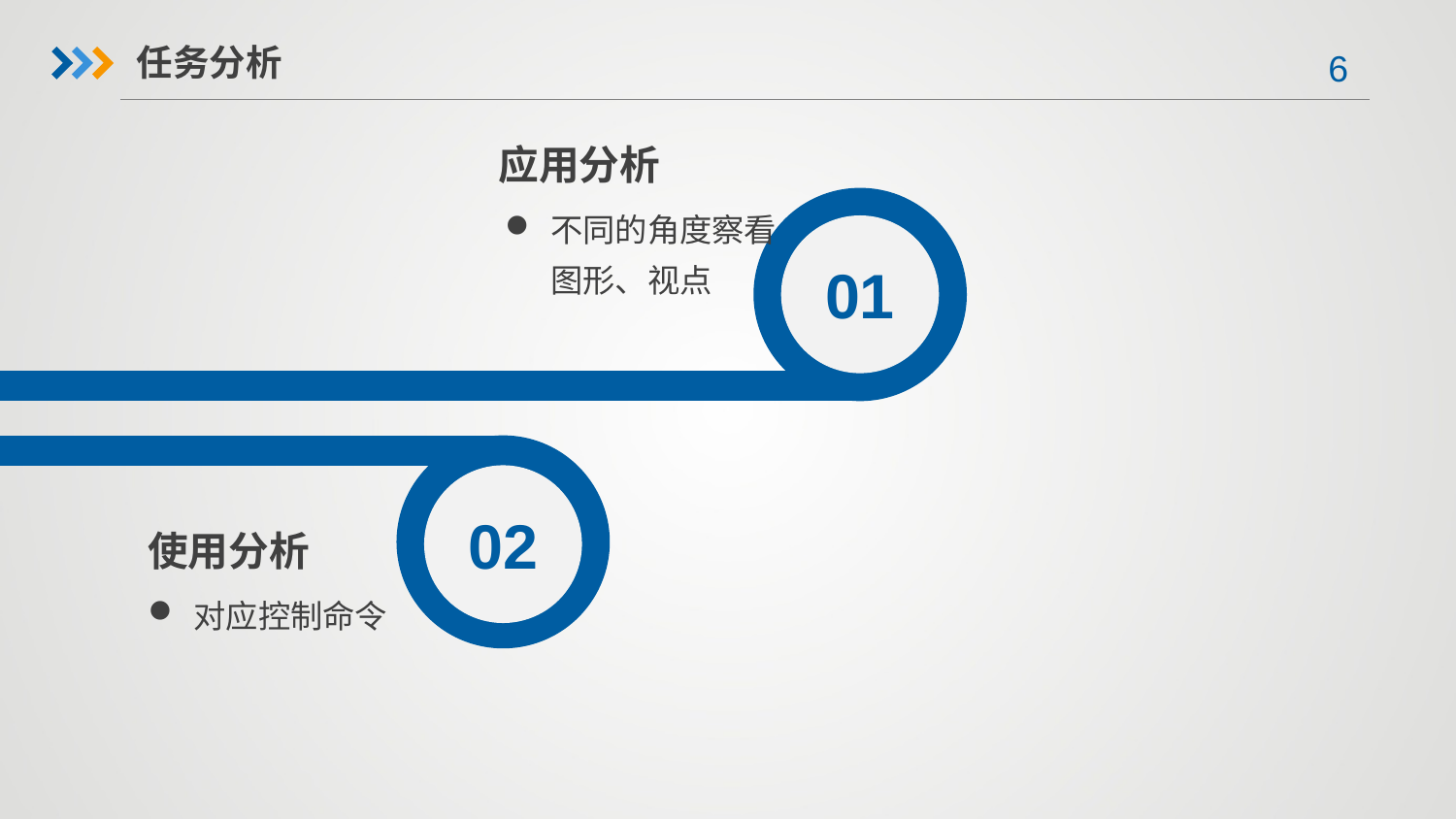

任务分析
应用分析

01
不同的角度察看图形、视点

02
使用分析
对应控制命令